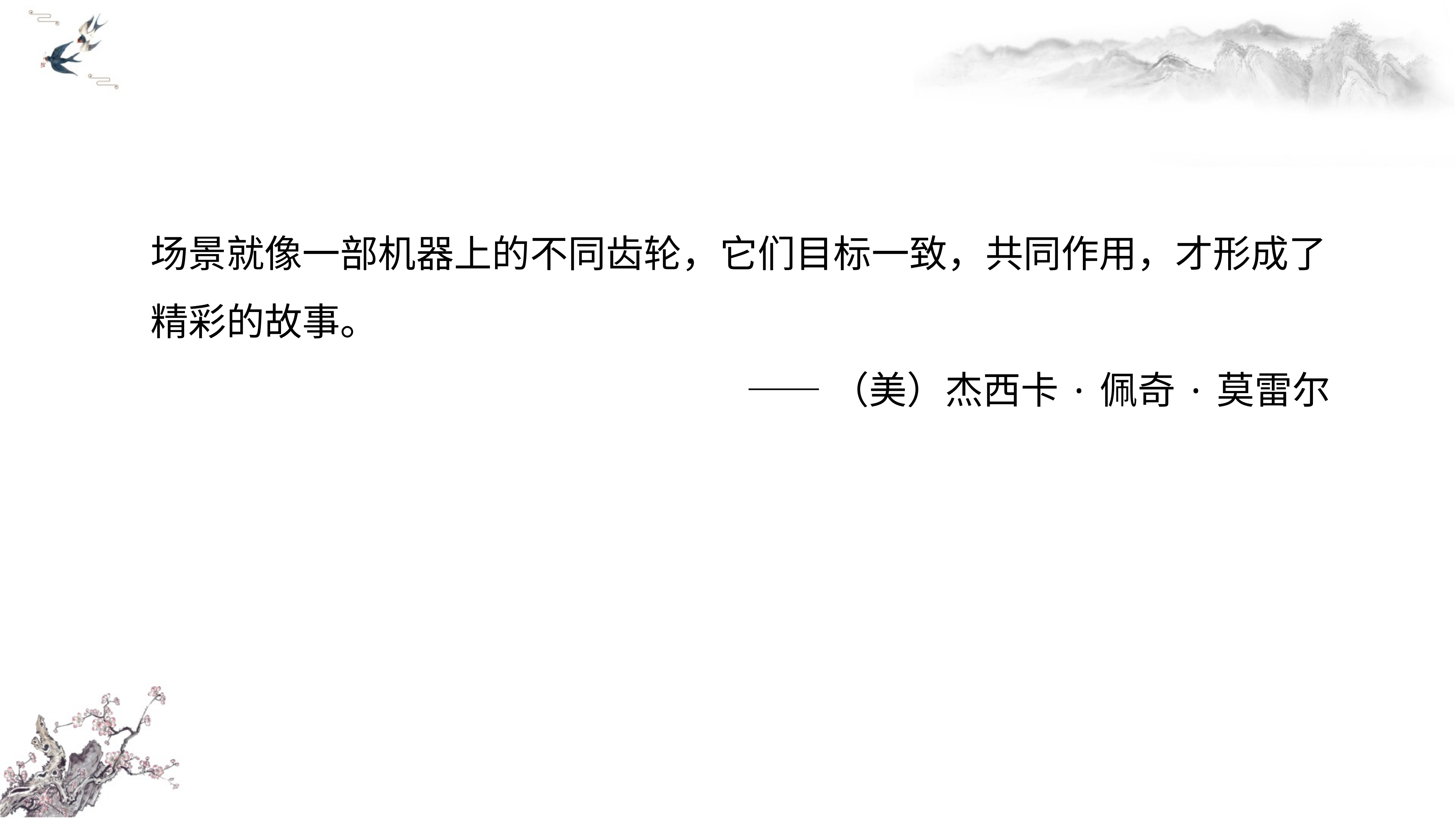

场景就像一部机器上的不同齿轮，它们目标一致，共同作用，才形成了精彩的故事。
——（美）杰西卡·佩奇·莫雷尔